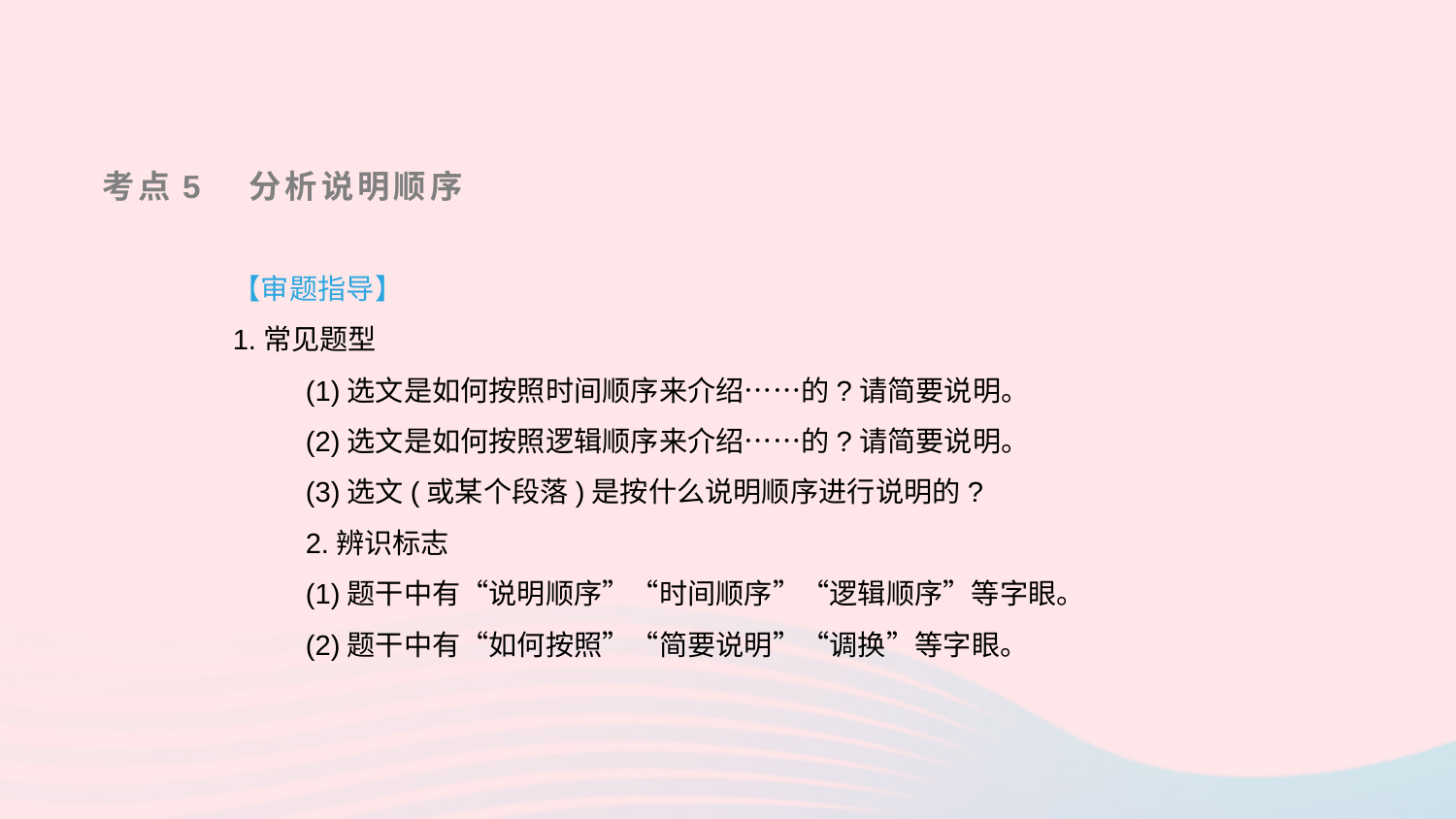

考点5　分析说明顺序
【审题指导】
1.常见题型
(1)选文是如何按照时间顺序来介绍……的?请简要说明。
(2)选文是如何按照逻辑顺序来介绍……的?请简要说明。
(3)选文(或某个段落)是按什么说明顺序进行说明的?
2.辨识标志
(1)题干中有“说明顺序”“时间顺序”“逻辑顺序”等字眼。
(2)题干中有“如何按照”“简要说明”“调换”等字眼。